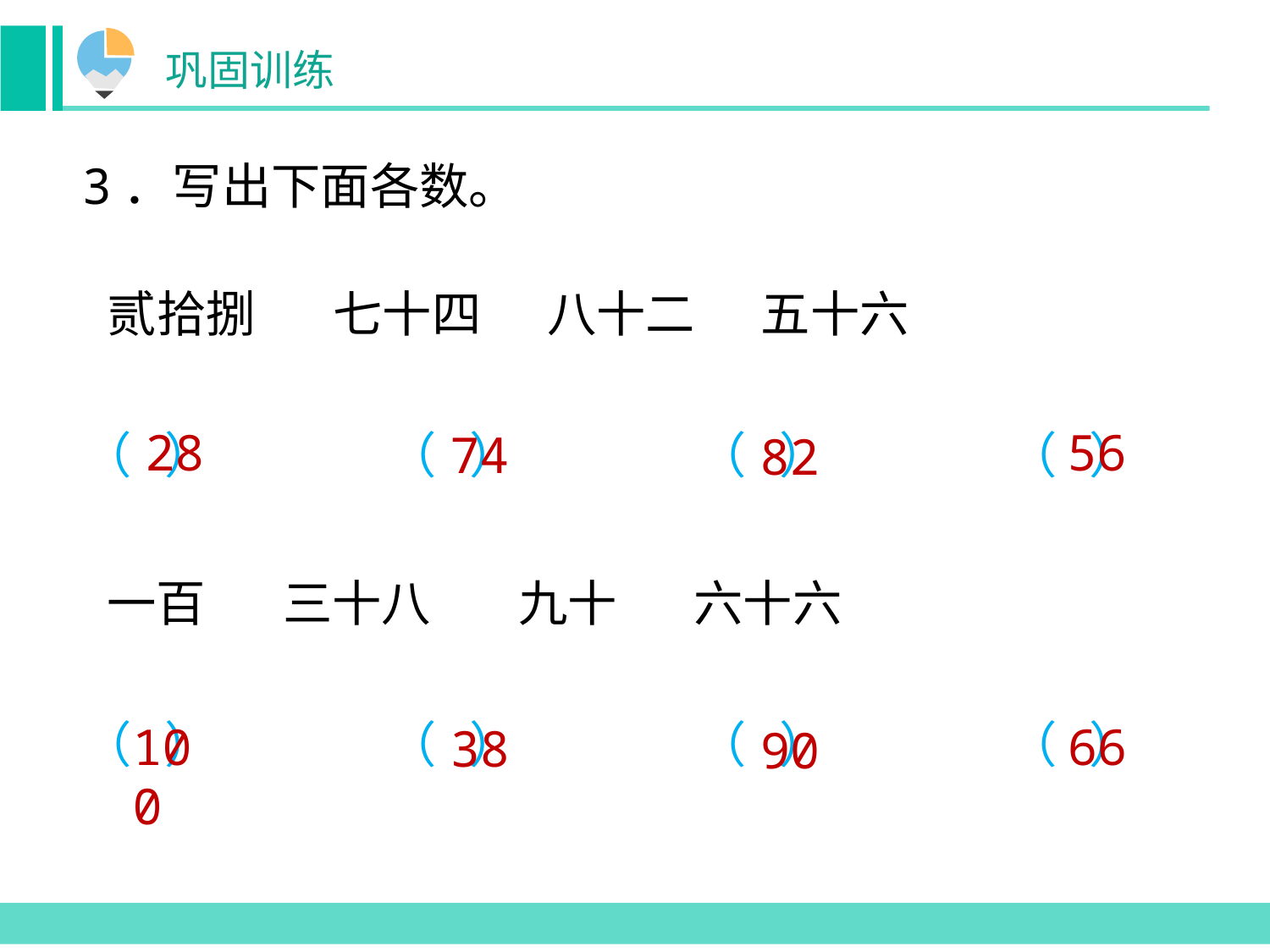

巩固训练
3．写出下面各数。
      七十四      八十二      五十六
28
56
（   ）
（   ）
74
（   ）
（   ）
82
一百       三十八        九十       六十六
（   ）
（   ）
（   ）
（   ）
100
66
38
90